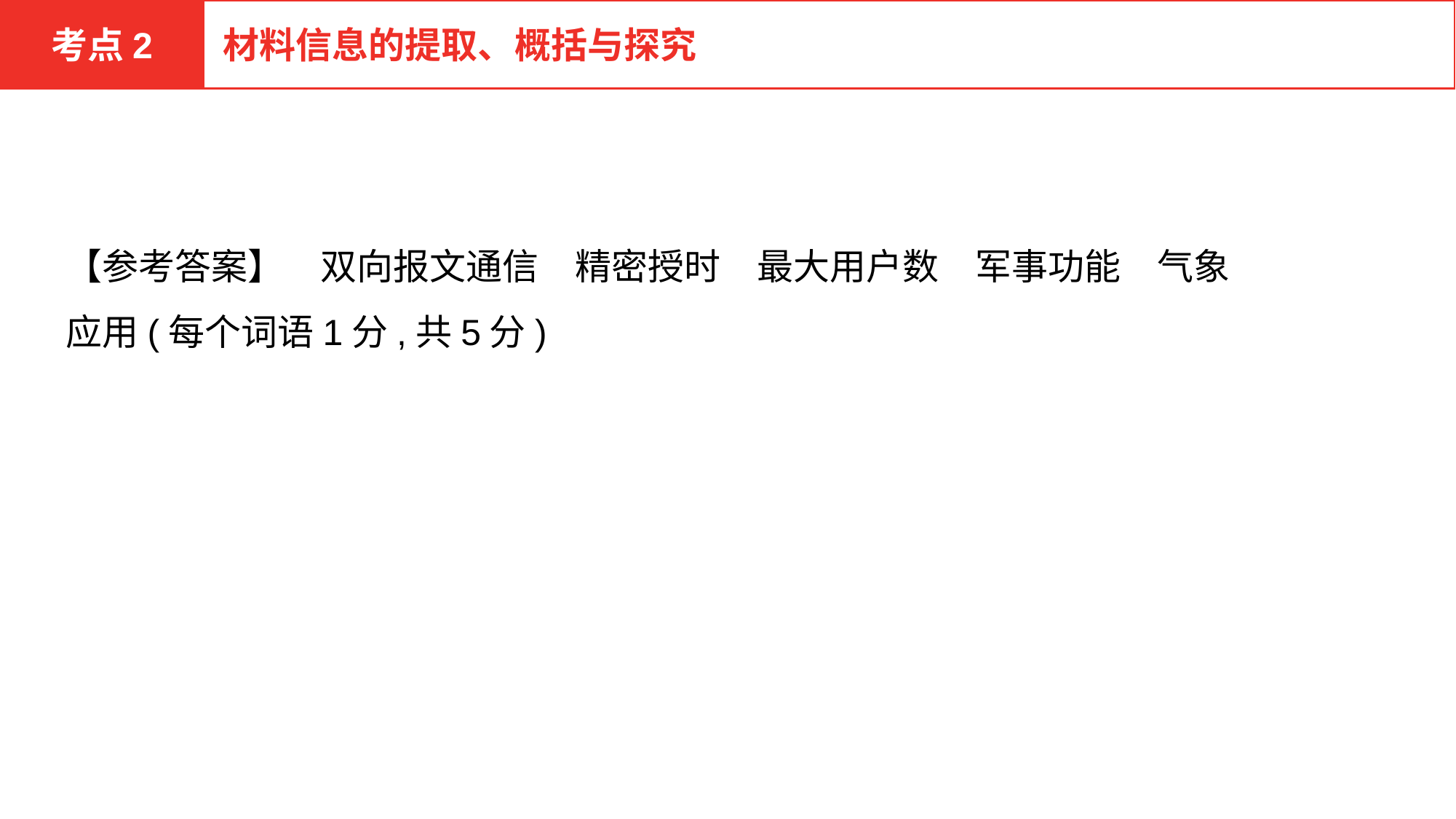

考点2
材料信息的提取、概括与探究
【参考答案】　双向报文通信　精密授时　最大用户数　军事功能　气象应用(每个词语1分,共5分)